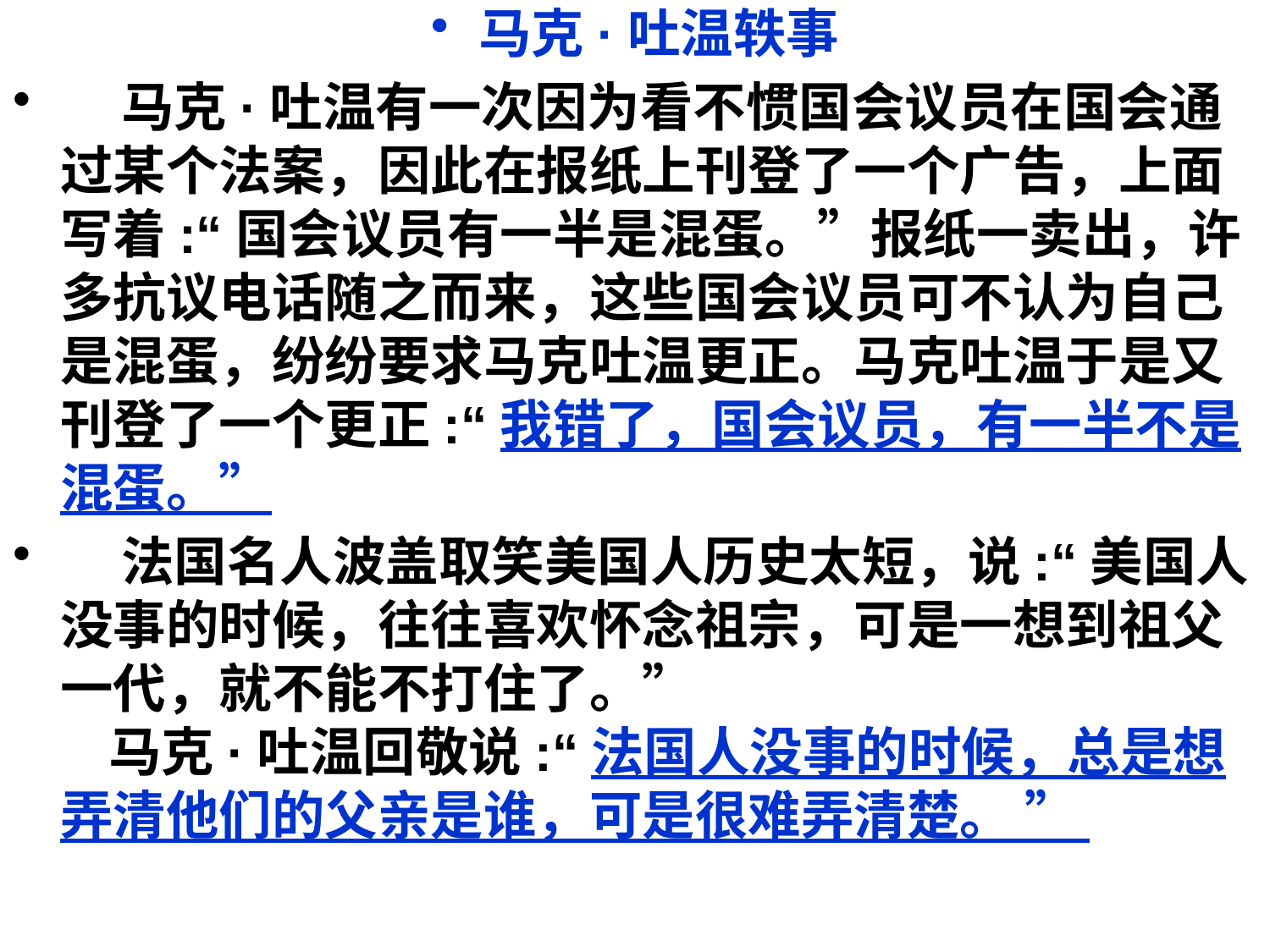

马克·吐温轶事
    马克·吐温有一次因为看不惯国会议员在国会通过某个法案，因此在报纸上刊登了一个广告，上面写着:“国会议员有一半是混蛋。”报纸一卖出，许多抗议电话随之而来，这些国会议员可不认为自己是混蛋，纷纷要求马克吐温更正。马克吐温于是又刊登了一个更正:“我错了，国会议员，有一半不是混蛋。”
    法国名人波盖取笑美国人历史太短，说:“美国人没事的时候，往往喜欢怀念祖宗，可是一想到祖父一代，就不能不打住了。”
    马克·吐温回敬说:“法国人没事的时候，总是想弄清他们的父亲是谁，可是很难弄清楚。 ”